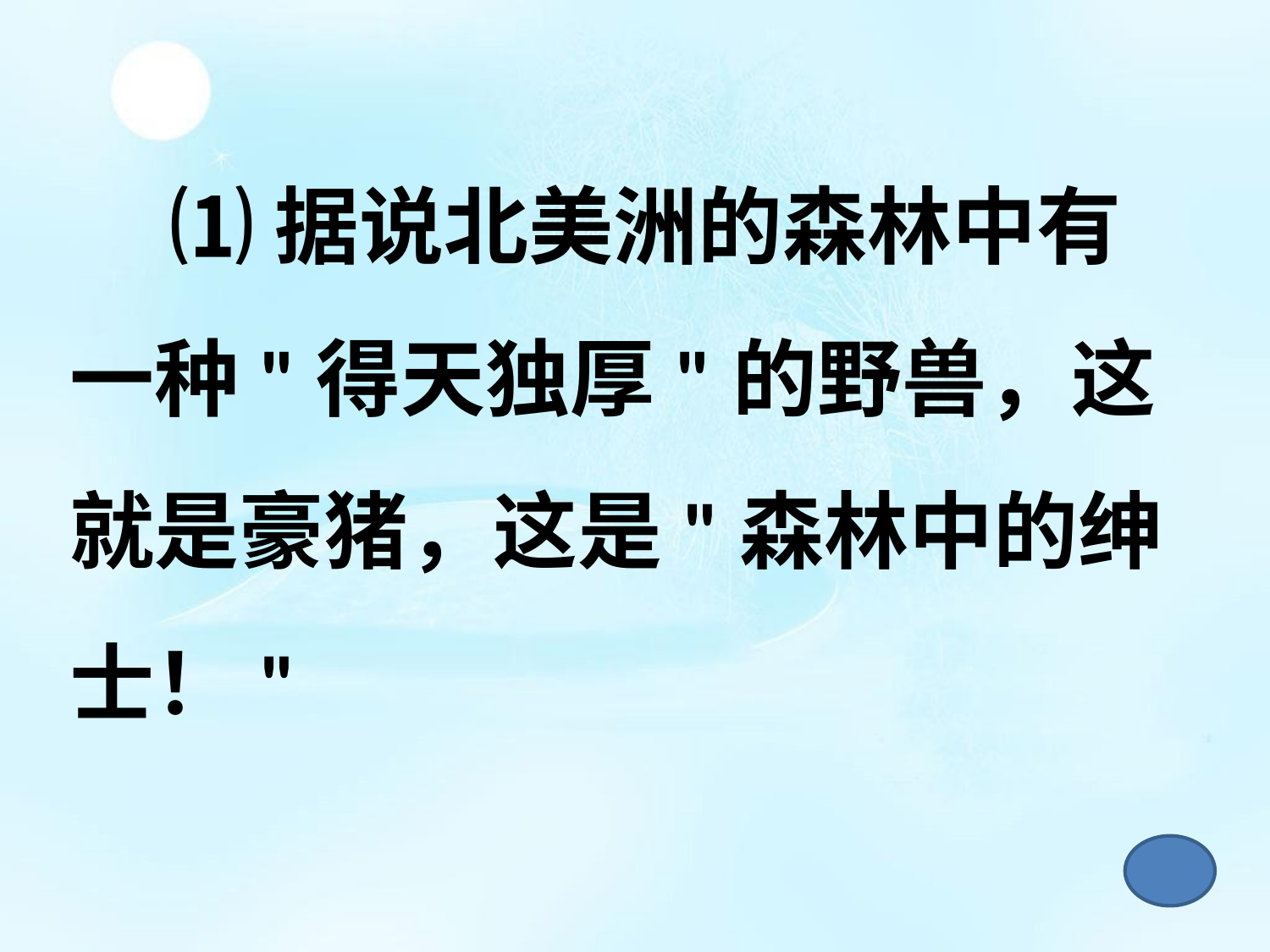

⑴据说北美洲的森林中有一种"得天独厚"的野兽，这就是豪猪，这是"森林中的绅士！"